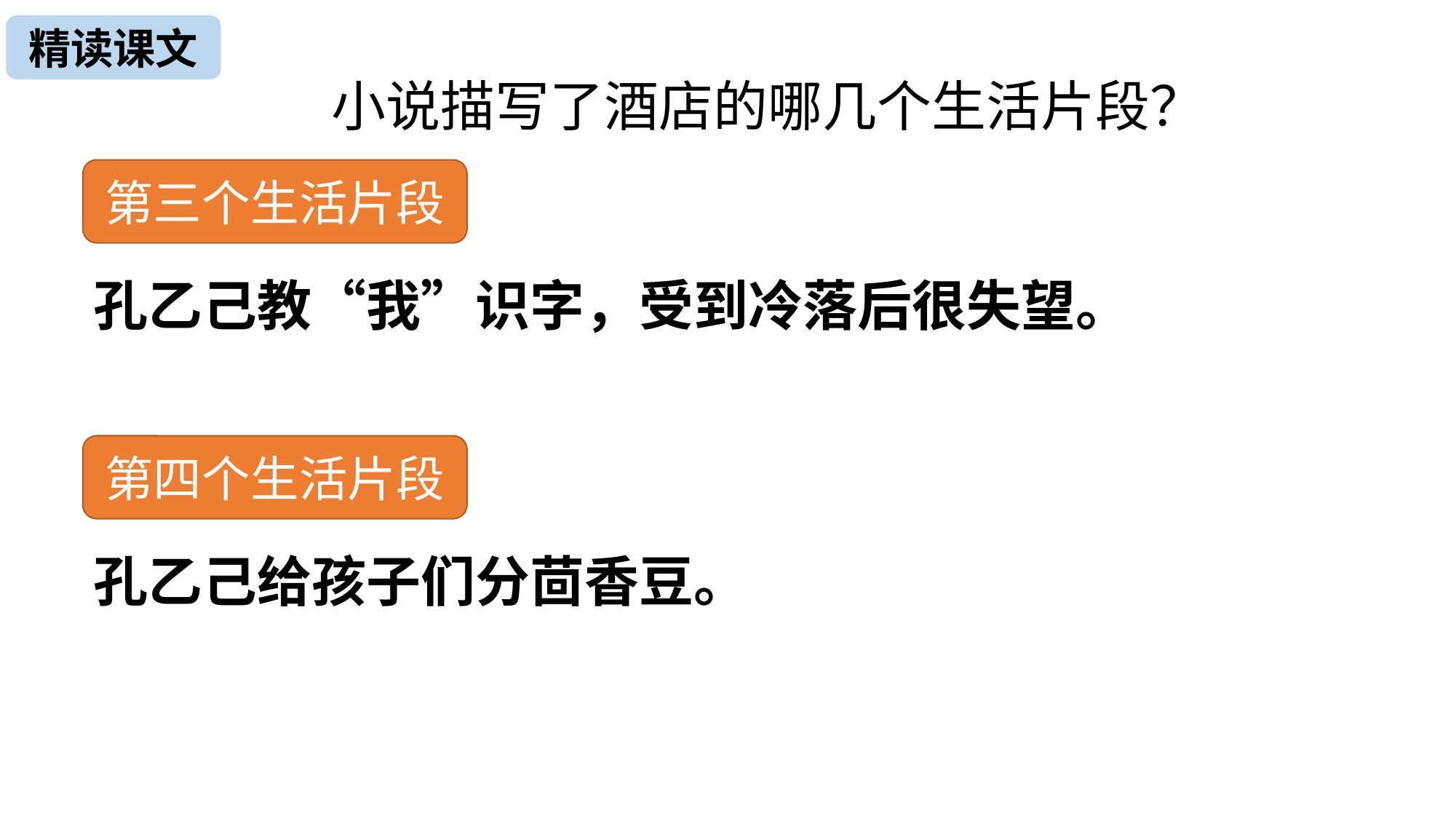

精读课文
小说描写了酒店的哪几个生活片段？
第三个生活片段
孔乙己教“我”识字，受到冷落后很失望。
第四个生活片段
孔乙己给孩子们分茴香豆。
返回